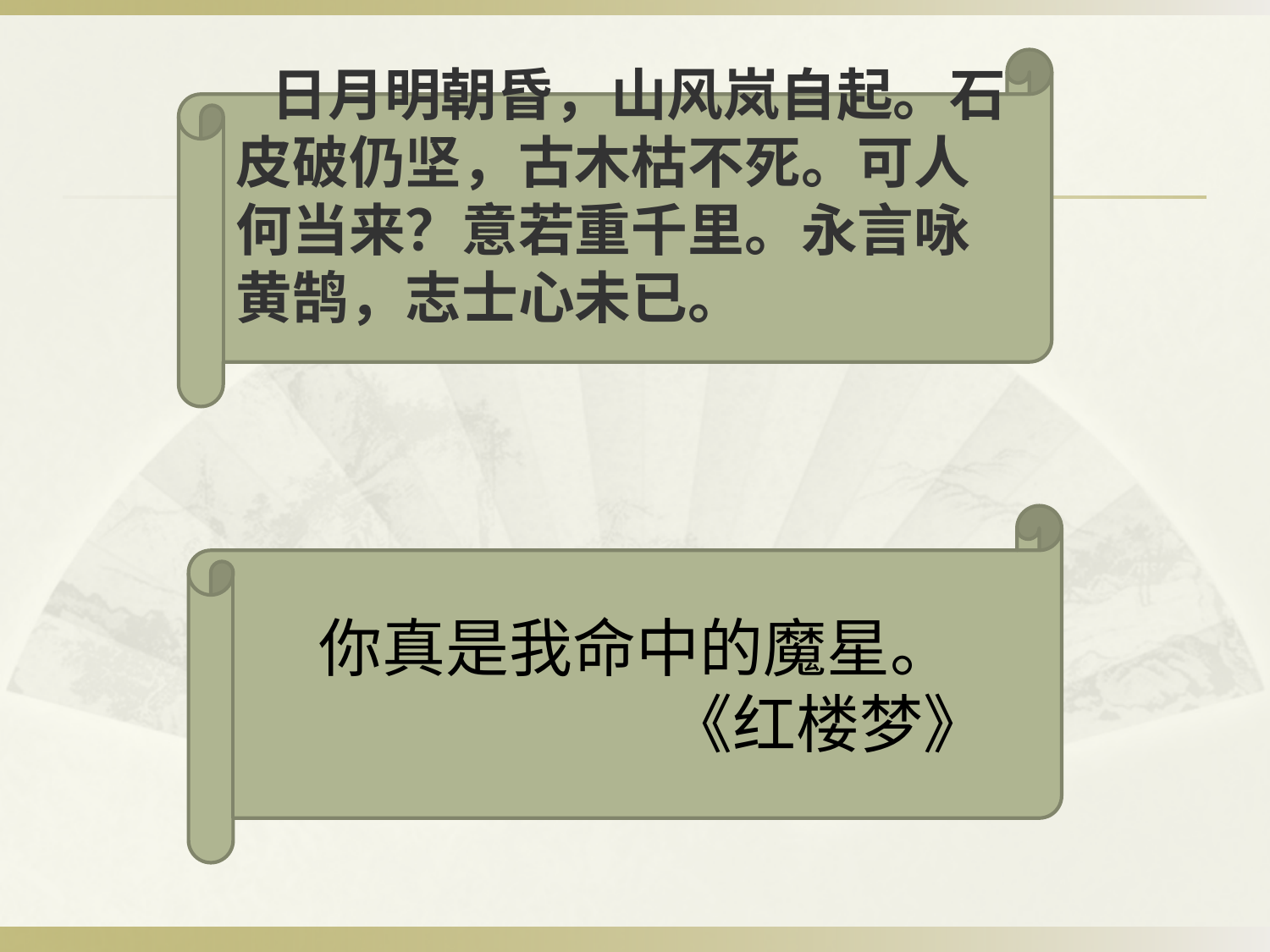

日月明朝昏，山风岚自起。石皮破仍坚，古木枯不死。可人何当来？意若重千里。永言咏黄鹄，志士心未已。
你真是我命中的魔星。
                          《红楼梦》